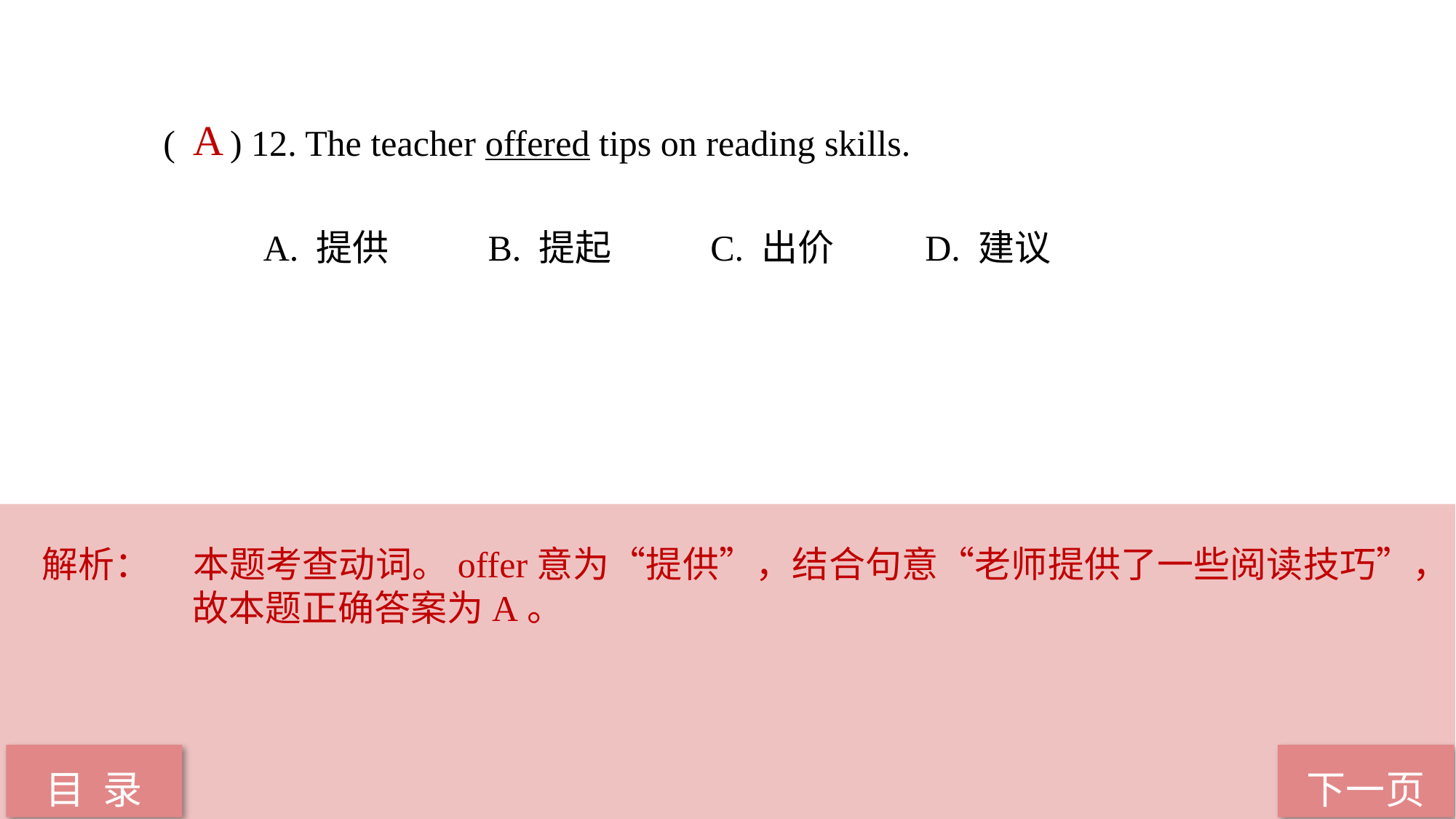

(      ) 12. The teacher offered tips on reading skills.

           A. 提供           B. 提起           C. 出价          D. 建议
A
解析：	本题考查动词。offer意为“提供”，结合句意“老师提供了一些阅读技巧”，故本题正确答案为A。